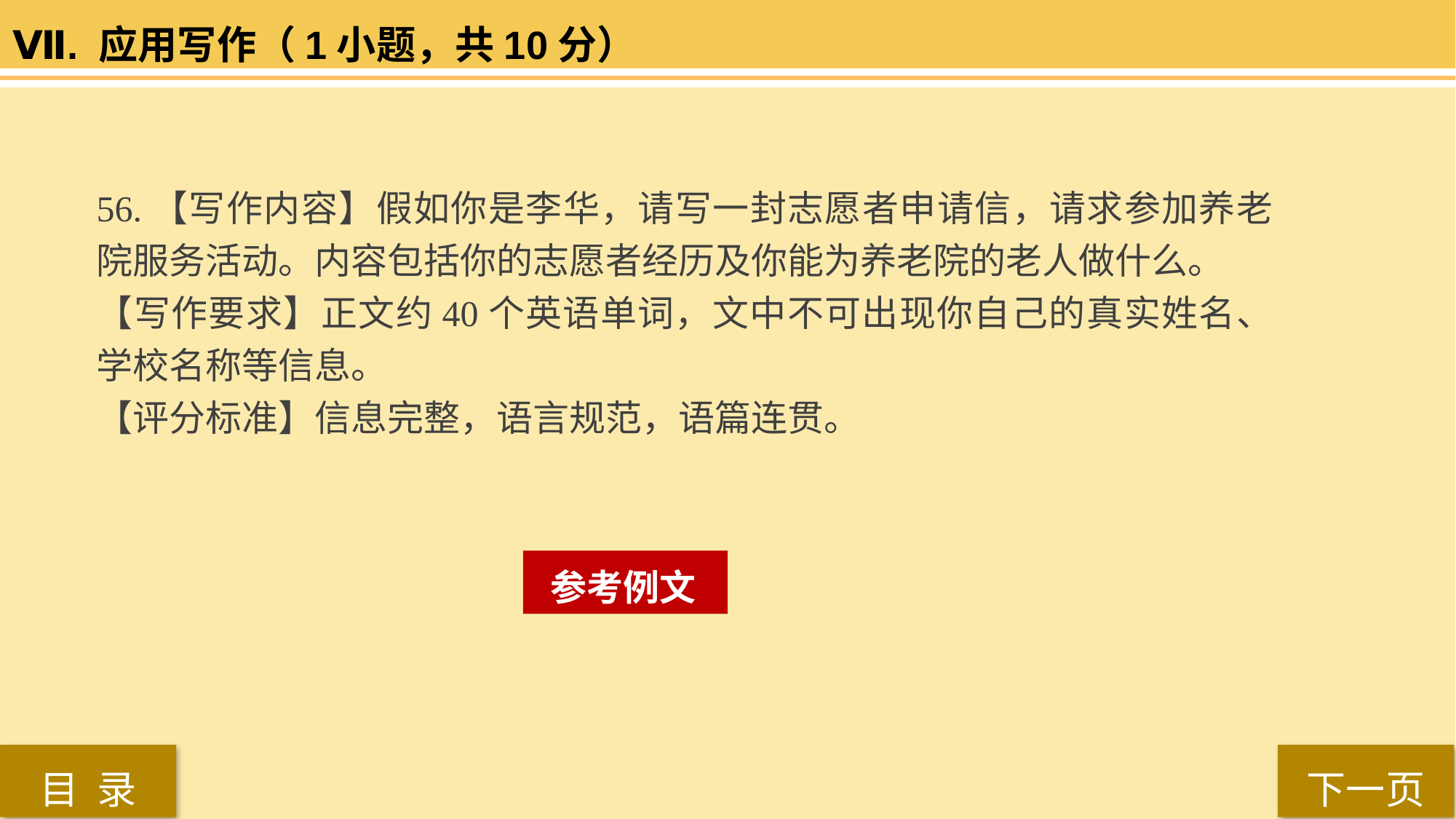

Ⅶ. 应用写作（1小题，共10分）
56.【写作内容】假如你是李华，请写一封志愿者申请信，请求参加养老院服务活动。内容包括你的志愿者经历及你能为养老院的老人做什么。
【写作要求】正文约40个英语单词，文中不可出现你自己的真实姓名、学校名称等信息。
【评分标准】信息完整，语言规范，语篇连贯。
 参考例文